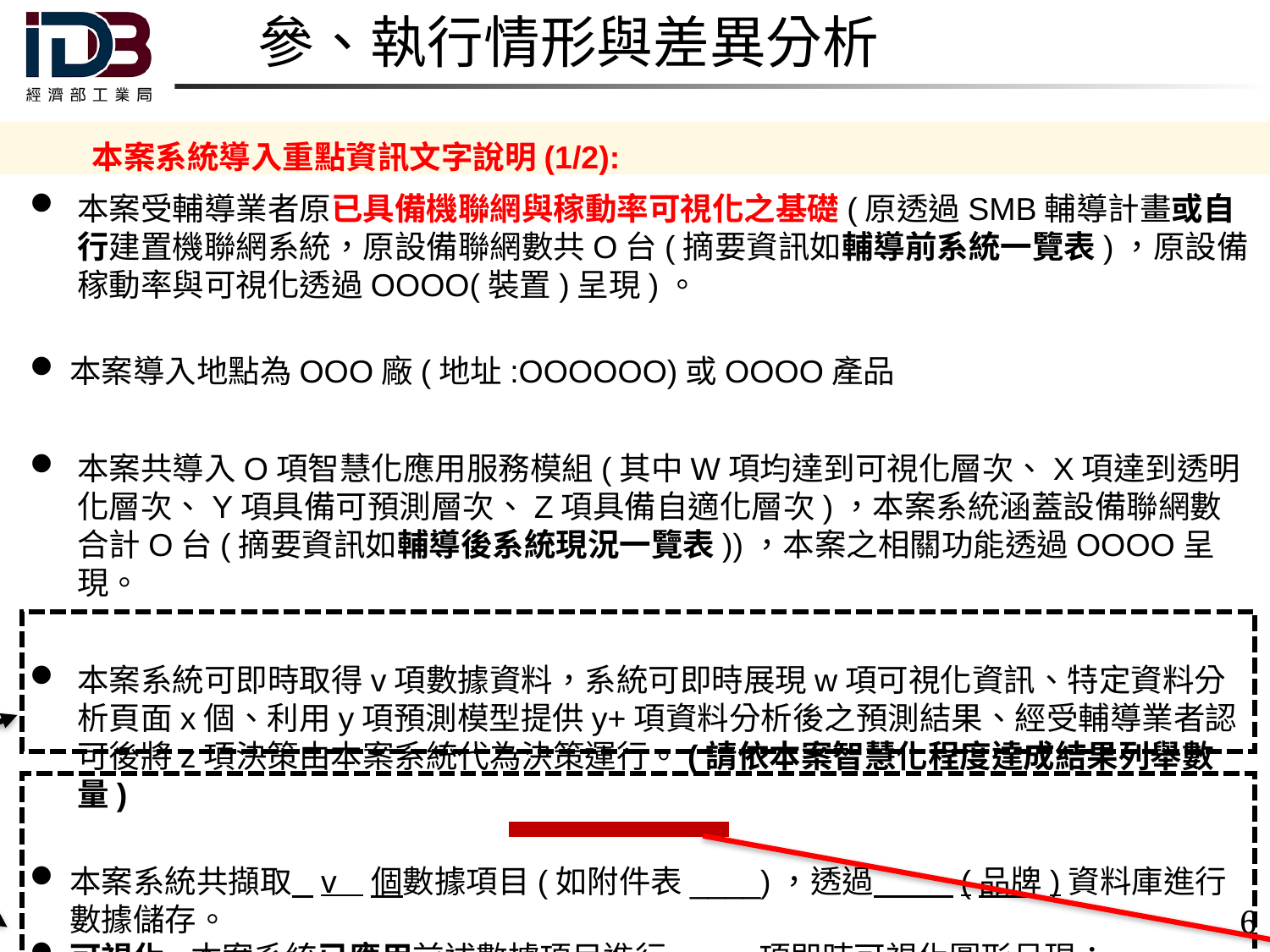

# 參、執行情形與差異分析
本案系統導入重點資訊文字說明(1/2):

本案受輔導業者原已具備機聯網與稼動率可視化之基礎(原透過SMB輔導計畫或自行建置機聯網系統，原設備聯網數共O台(摘要資訊如輔導前系統一覽表)，原設備稼動率與可視化透過OOOO(裝置)呈現)。

本案導入地點為OOO廠(地址:OOOOOO)或OOOO產品

本案共導入O項智慧化應用服務模組(其中W項均達到可視化層次、X項達到透明化層次、Y項具備可預測層次、Z項具備自適化層次)，本案系統涵蓋設備聯網數合計O台(摘要資訊如輔導後系統現況一覽表))，本案之相關功能透過OOOO呈現。

本案系統可即時取得v項數據資料，系統可即時展現w項可視化資訊、特定資料分析頁面x個、利用y項預測模型提供y+項資料分析後之預測結果、經受輔導業者認可後將z項決策由本案系統代為決策運行。(請依本案智慧化程度達成結果列舉數量)

本案系統共擷取   v   個數據項目(如附件表____)，透過           (品牌)資料庫進行數據儲存。
可視化:本案系統已應用前述數據項目進行     w  項即時可視化圖形呈現；
透明化:本案系統已設計  x   個跨系統資料之分析比對頁面，供受輔導業者使用。
可預測:本案系統已可進行   y   項業者關注事項進行即時預測。
自適化:本案系統已有   z   項事件已獲得廠商認可，已獲得受輔導廠商認可，
     可在授權範圍下，進行系統自適化運行。
其他:
□本案計畫已協助將_________項標準化量值導入頁面即時比對呈現。(生產線)
□本案計畫已完成_________項可預測與自適化智慧應用功能定義使用方式。

呈現方式二擇一，另一請再刪除

6
需補充於結案報告中之附件